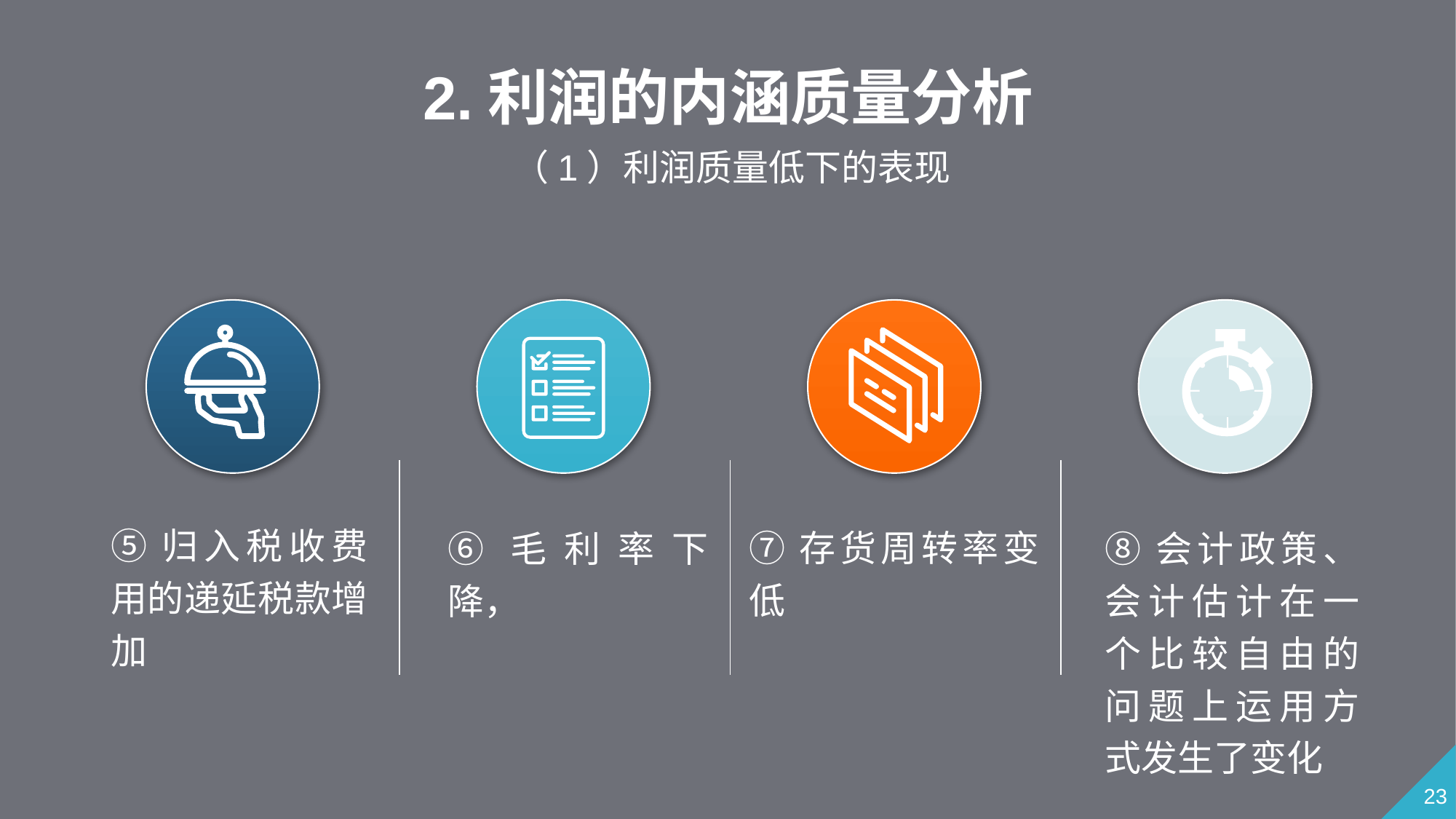

2.利润的内涵质量分析
（1）利润质量低下的表现

⑤归入税收费用的递延税款增加
⑦存货周转率变低
⑥毛利率下降，
⑧会计政策、会计估计在一个比较自由的问题上运用方式发生了变化